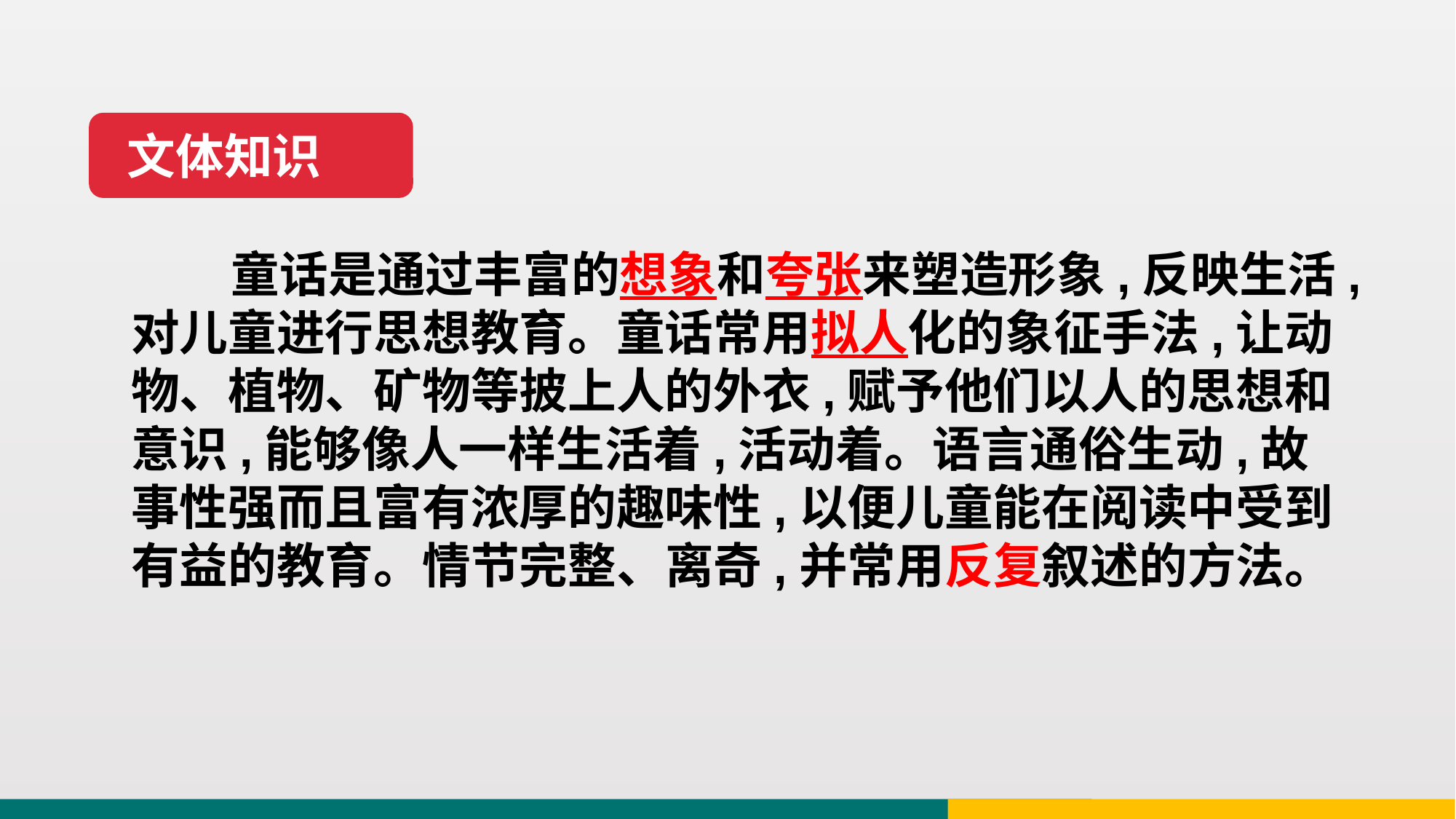

文体知识

        童话是通过丰富的想象和夸张来塑造形象,反映生活,对儿童进行思想教育。童话常用拟人化的象征手法,让动物、植物、矿物等披上人的外衣,赋予他们以人的思想和意识,能够像人一样生活着,活动着。语言通俗生动,故事性强而且富有浓厚的趣味性,以便儿童能在阅读中受到有益的教育。情节完整、离奇,并常用反复叙述的方法。